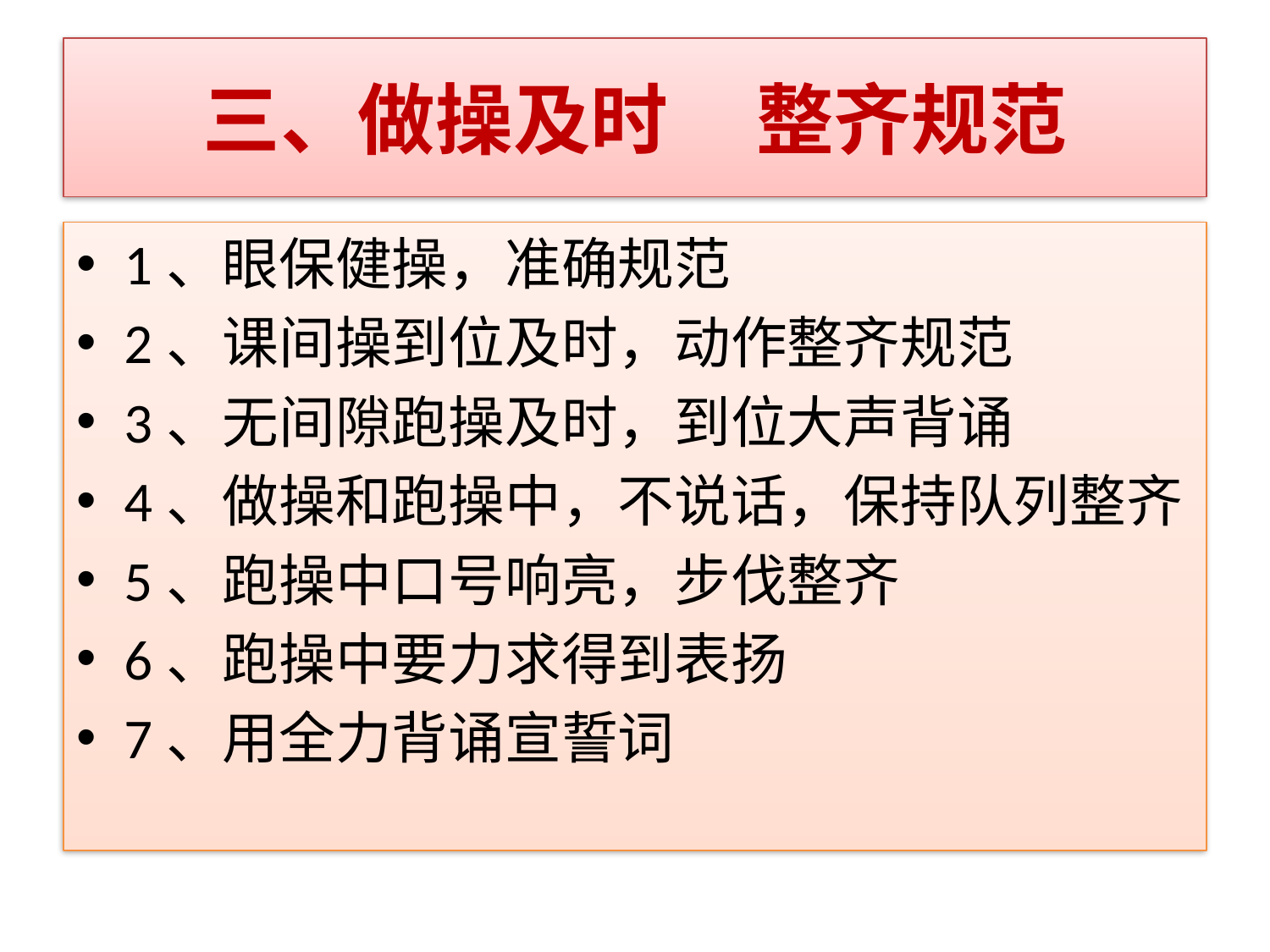

# 三、做操及时     整齐规范
1、眼保健操，准确规范
2、课间操到位及时，动作整齐规范
3、无间隙跑操及时，到位大声背诵
4、做操和跑操中，不说话，保持队列整齐
5、跑操中口号响亮，步伐整齐
6、跑操中要力求得到表扬
7、用全力背诵宣誓词